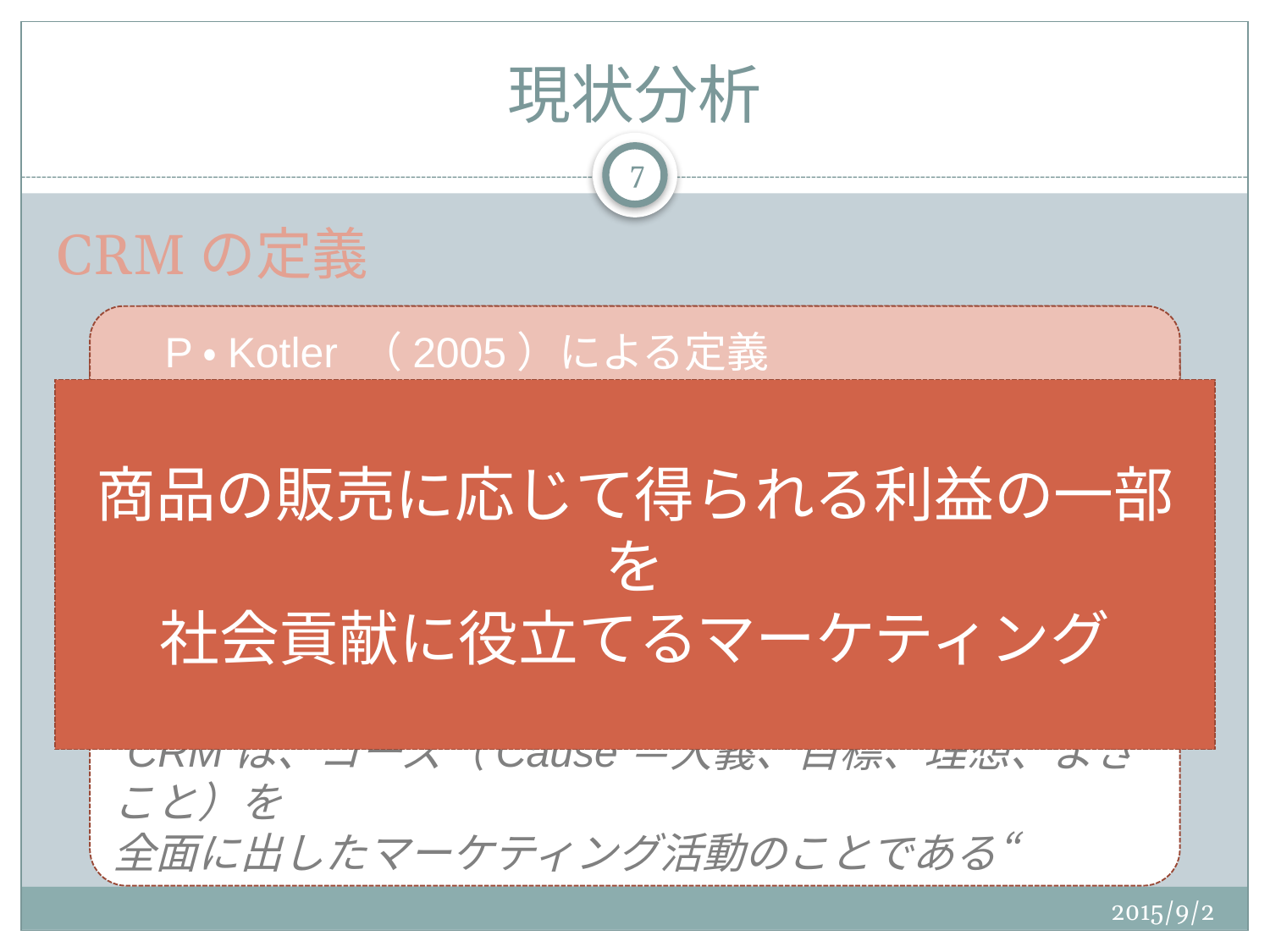

# 現状分析
7
CRMの定義

CRMとは“企業が製品の売上げや取引に応じて、得られた利益の一定割合を何らかの組織に寄付すること”で、
“時間的限定で、特定製品を対象に、特定のコーズ”と共に行うマーケティングである。
　P・Kotler （2005）による定義
商品の販売に応じて得られる利益の一部を
社会貢献に役立てるマーケティング
　長坂（2010）による定義

“CRMは、コーズ（Cause＝大義、目標、理想、よきこと）を
全面に出したマーケティング活動のことである“
2015/9/2